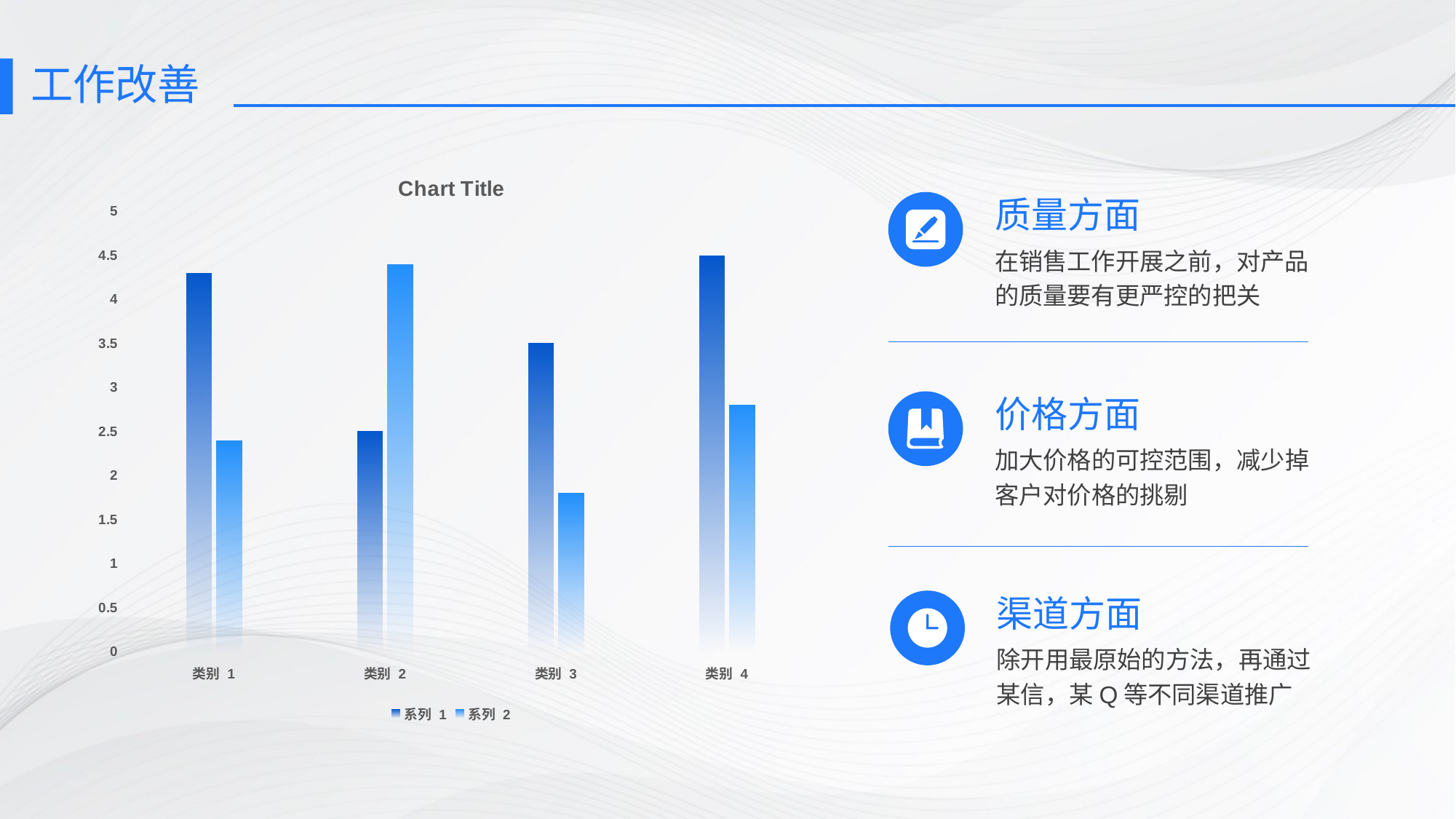

# 工作改善

### Chart:

| Category | 系列 1 | 系列 2 |
|---|---|---|
| 类别 1 | 4.3 | 2.4 |
| 类别 2 | 2.5 | 4.4 |
| 类别 3 | 3.5 | 1.8 |
| 类别 4 | 4.5 | 2.8 |
质量方面

在销售工作开展之前，对产品的质量要有更严控的把关

价格方面

加大价格的可控范围，减少掉客户对价格的挑剔

渠道方面

除开用最原始的方法，再通过某信，某Q等不同渠道推广